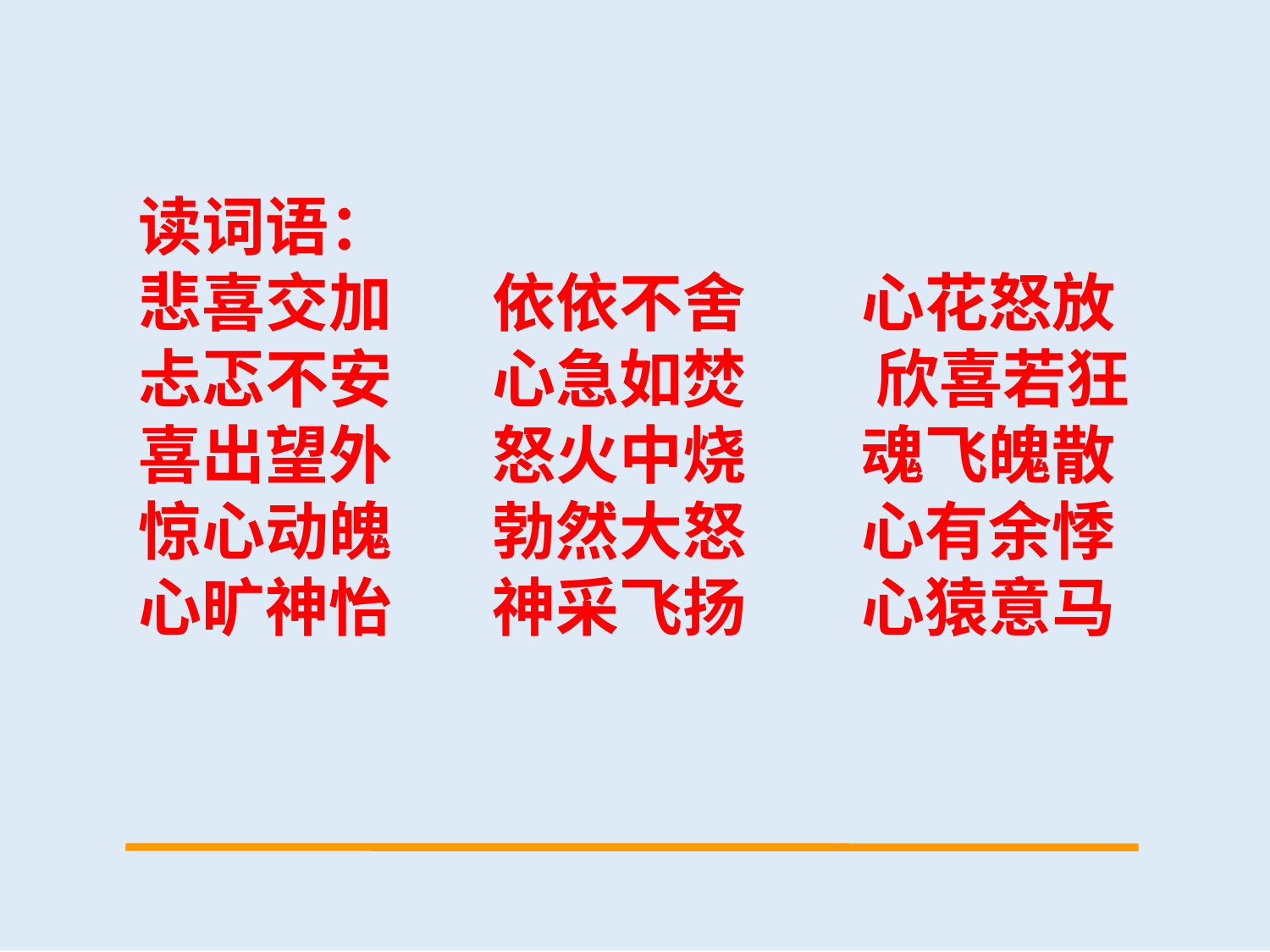

读词语：
悲喜交加       依依不舍        心花怒放
忐忑不安       心急如焚         欣喜若狂
喜出望外       怒火中烧        魂飞魄散
惊心动魄       勃然大怒        心有余悸
心旷神怡       神采飞扬        心猿意马